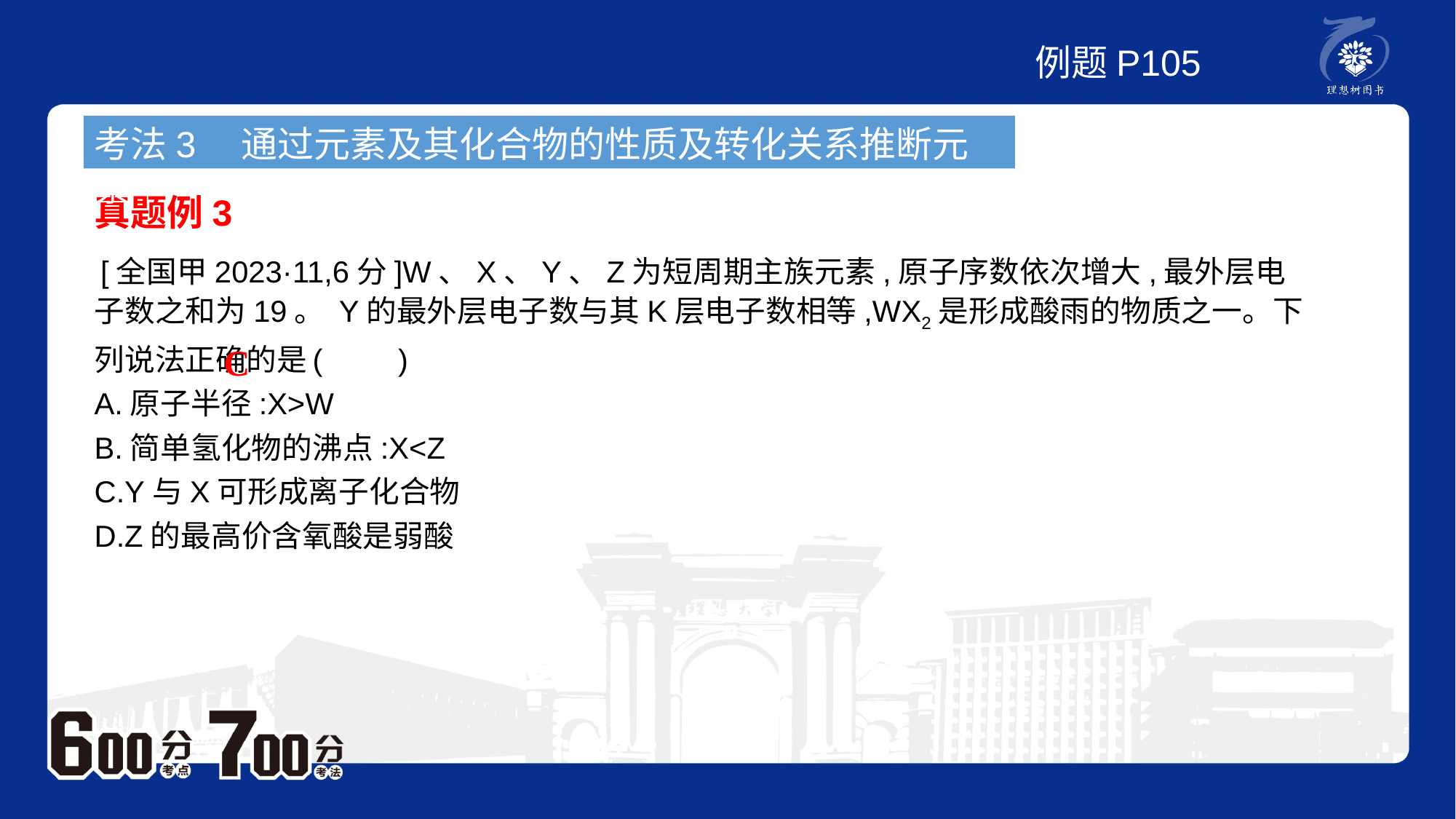

例题P105
考法3　通过元素及其化合物的性质及转化关系推断元素
真题例3
 [全国甲2023·11,6分]W、X、Y、Z为短周期主族元素,原子序数依次增大,最外层电子数之和为19。 Y的最外层电子数与其K层电子数相等,WX2是形成酸雨的物质之一。下列说法正确的是	(　　)
A.原子半径:X>W
B.简单氢化物的沸点:X<Z
C.Y与X可形成离子化合物
D.Z的最高价含氧酸是弱酸
C